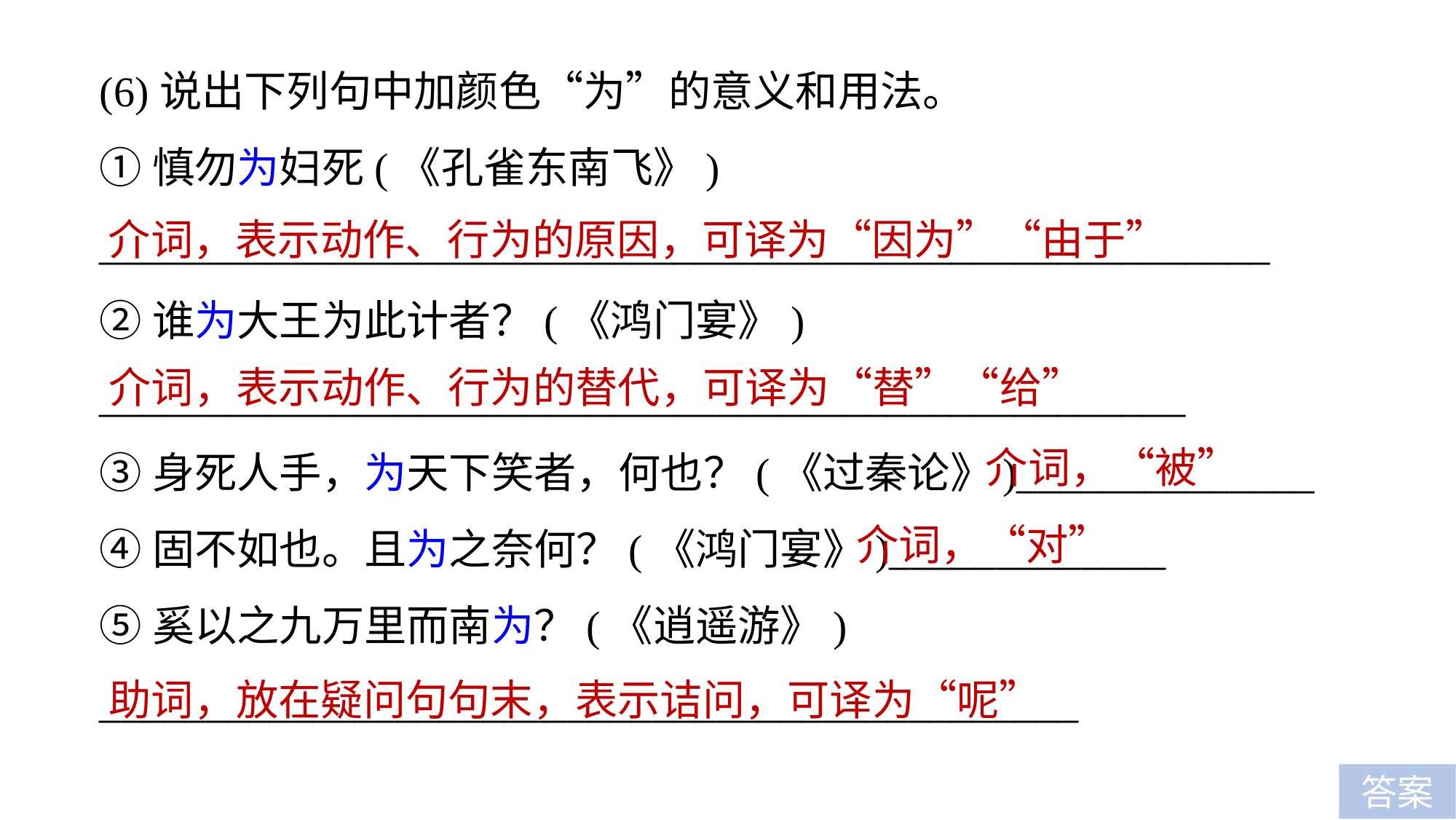

(6)说出下列句中加颜色“为”的意义和用法。
①慎勿为妇死(《孔雀东南飞》)
_______________________________________________________
②谁为大王为此计者？(《鸿门宴》)
___________________________________________________
③身死人手，为天下笑者，何也？(《过秦论》)______________
④固不如也。且为之奈何？(《鸿门宴》)_____________
⑤奚以之九万里而南为？(《逍遥游》)
______________________________________________
介词，表示动作、行为的原因，可译为“因为”“由于”
介词，表示动作、行为的替代，可译为“替”“给”
介词，“被”
介词，“对”
助词，放在疑问句句末，表示诘问，可译为“呢”
答案